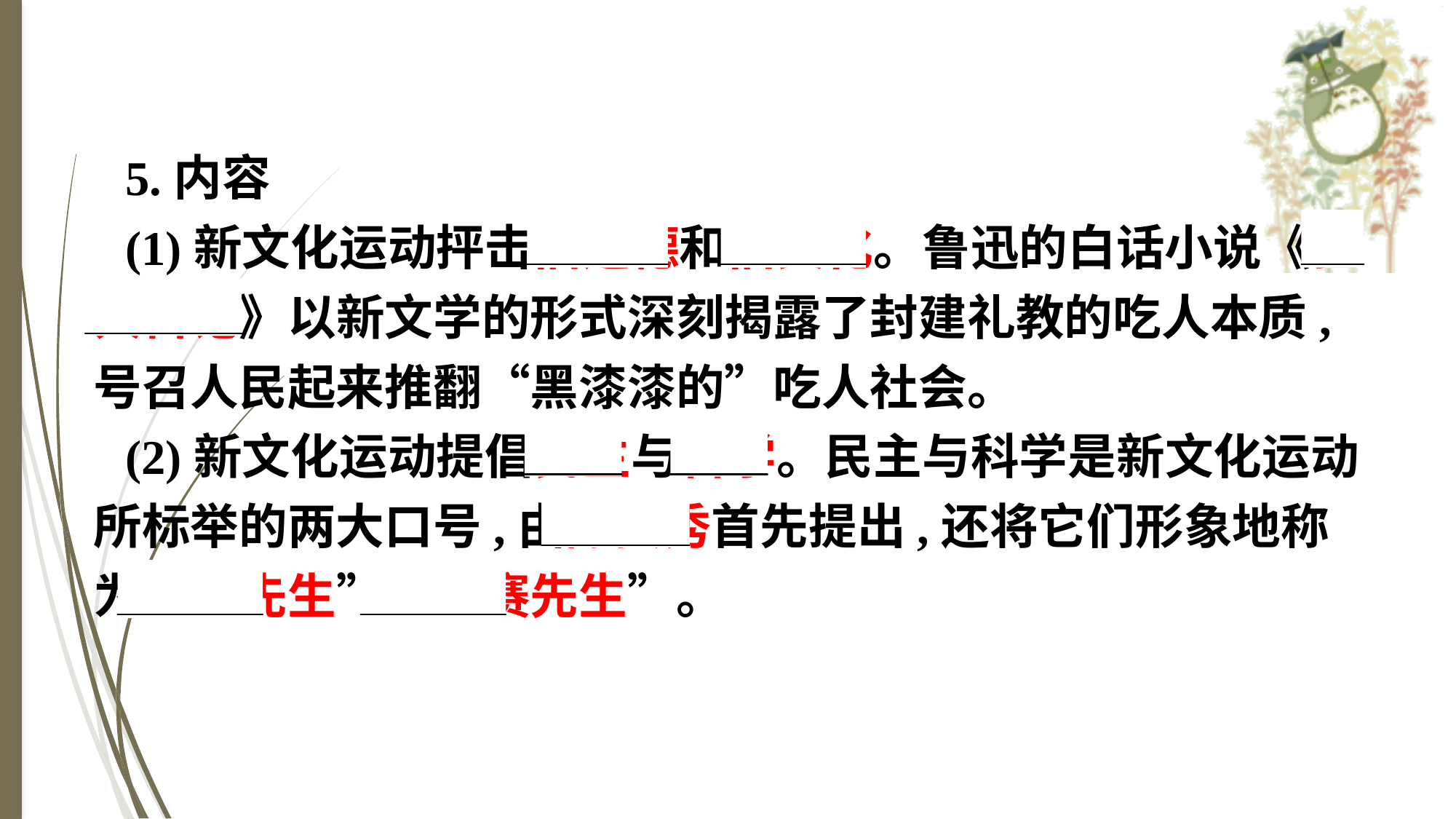

5.内容
(1)新文化运动抨击旧道德和旧文化。鲁迅的白话小说《狂人日记》以新文学的形式深刻揭露了封建礼教的吃人本质,号召人民起来推翻“黑漆漆的”吃人社会。
(2)新文化运动提倡民主与科学。民主与科学是新文化运动所标举的两大口号,由陈独秀首先提出,还将它们形象地称为“德先生”和“赛先生”。